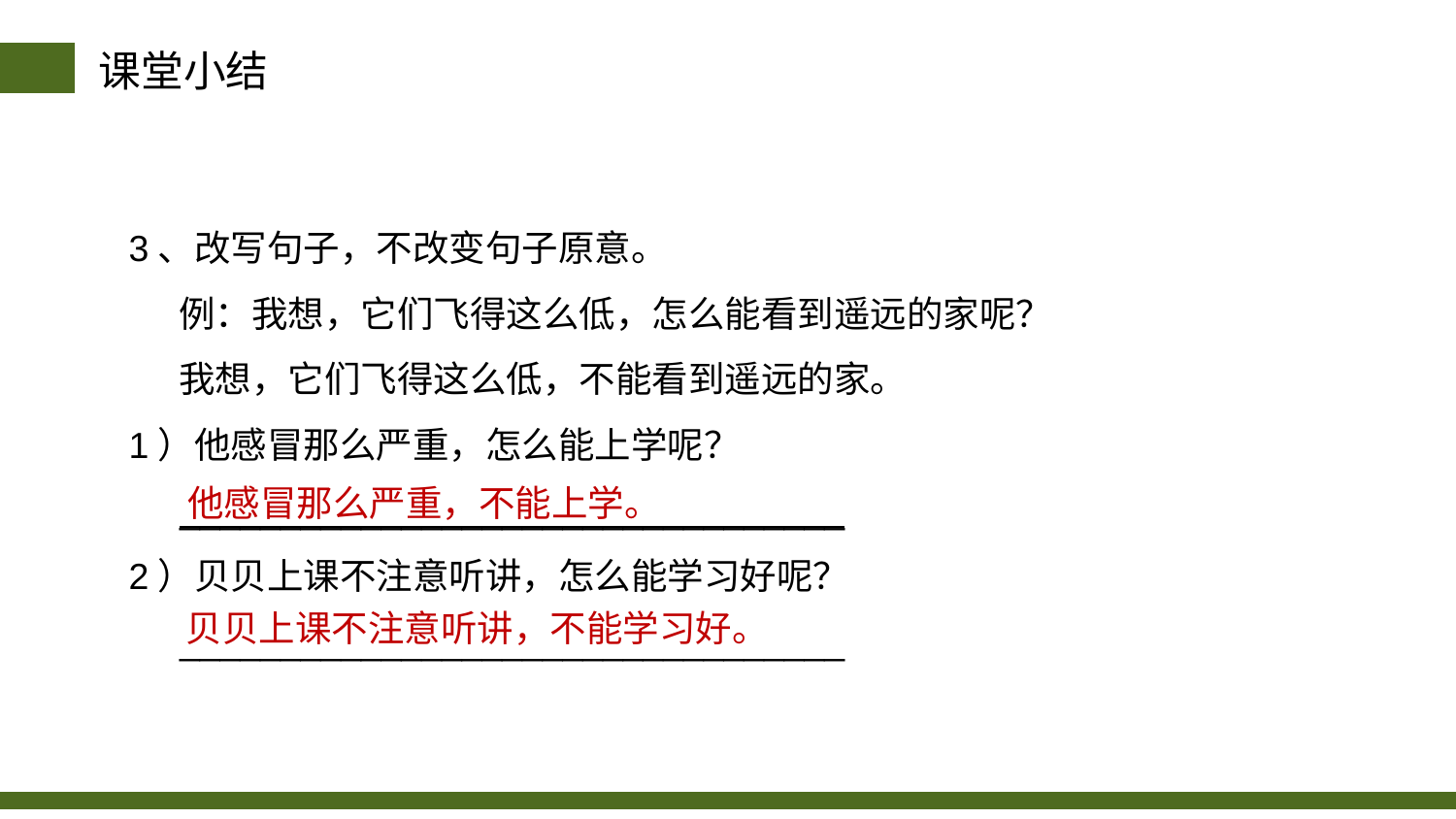

课堂小结
3、改写句子，不改变句子原意。
     例：我想，它们飞得这么低，怎么能看到遥远的家呢？
     我想，它们飞得这么低，不能看到遥远的家。
1）他感冒那么严重，怎么能上学呢？
     _________________________________
2）贝贝上课不注意听讲，怎么能学习好呢？
     _________________________________
他感冒那么严重，不能上学。
贝贝上课不注意听讲，不能学习好。